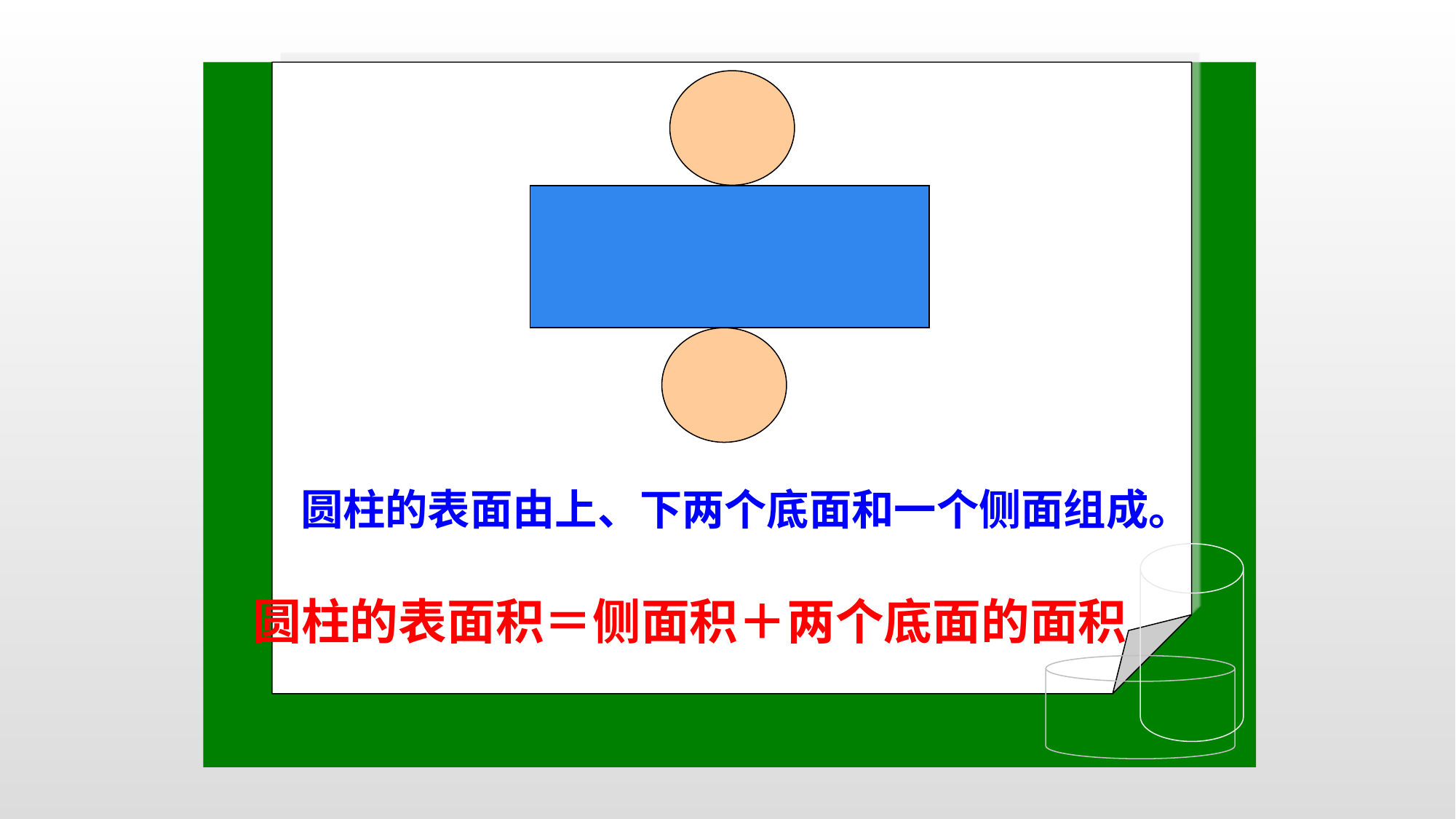

圆柱的表面由上、下两个底面和一个侧面组成。

     圆柱的表面积＝侧面积＋两个底面的面积